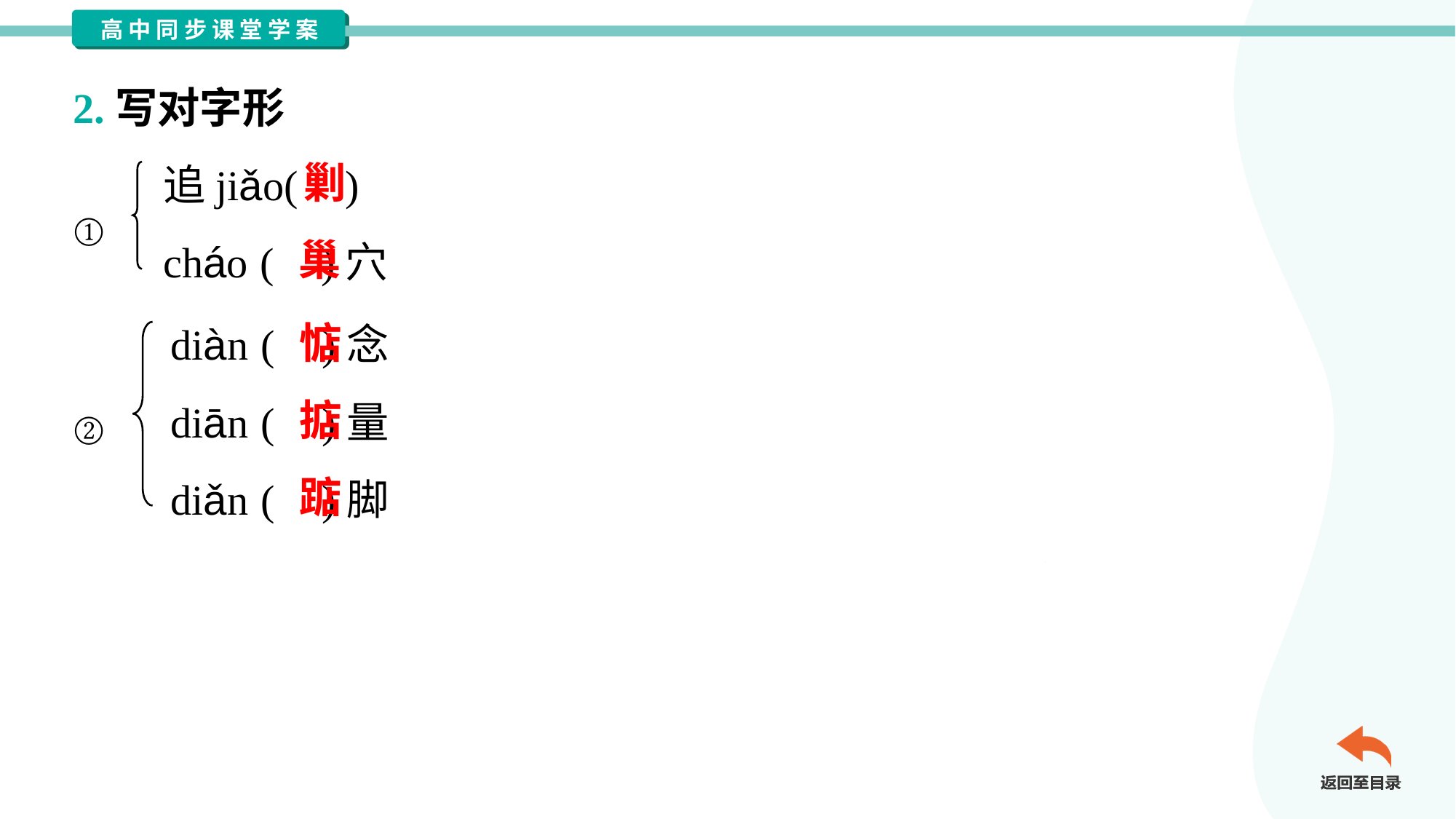

2.写对字形
追jiǎo(    )
cháo (    )穴
剿

①

巢
diàn (    )念
diān (    )量
diǎn (    )脚
惦

掂
②

踮